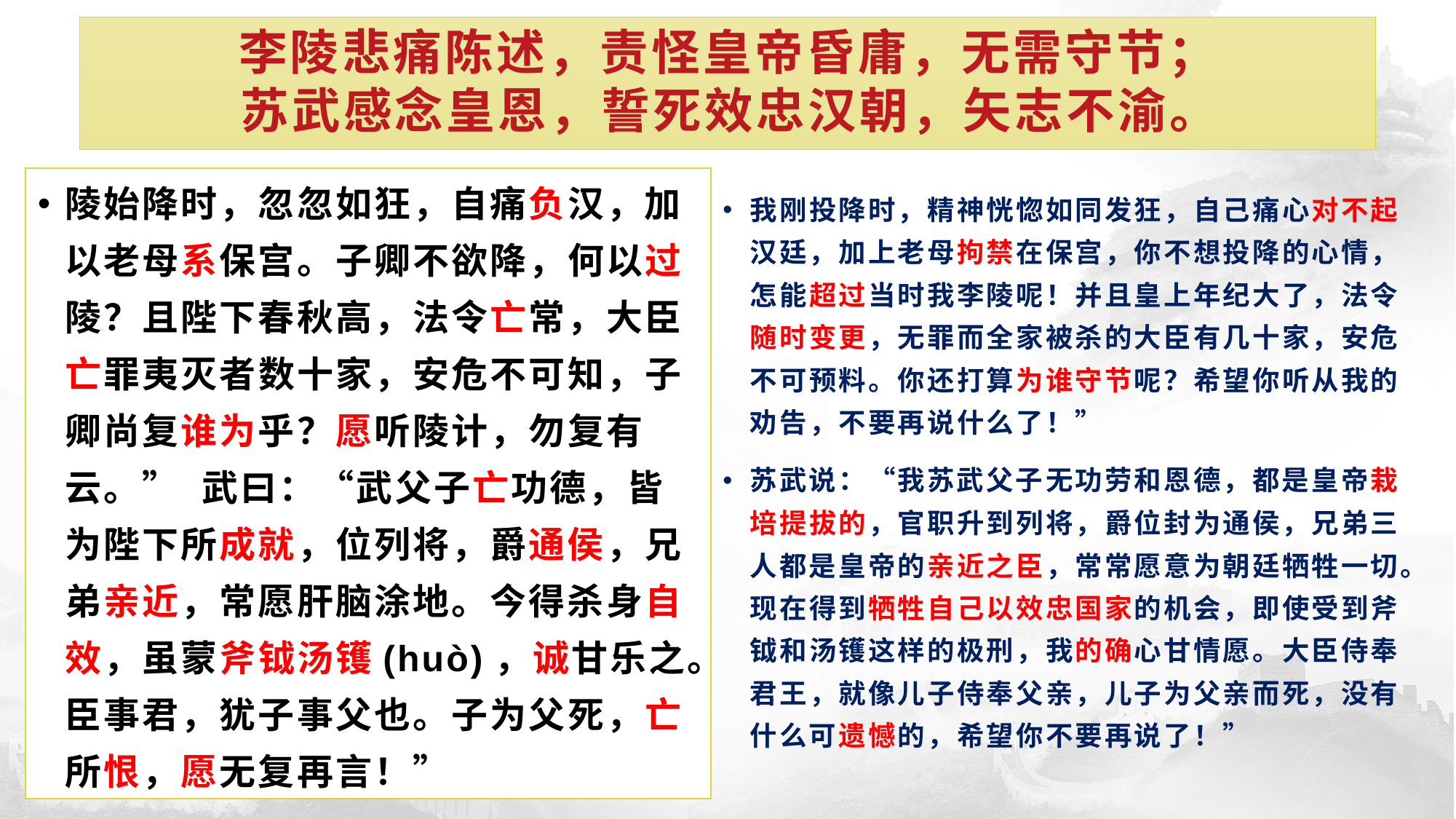

# 李陵悲痛陈述，责怪皇帝昏庸，无需守节； 苏武感念皇恩，誓死效忠汉朝，矢志不渝。
陵始降时，忽忽如狂，自痛负汉，加以老母系保宫。子卿不欲降，何以过陵？且陛下春秋高，法令亡常，大臣亡罪夷灭者数十家，安危不可知，子卿尚复谁为乎？愿听陵计，勿复有云。”  武曰：“武父子亡功德，皆为陛下所成就，位列将，爵通侯，兄弟亲近，常愿肝脑涂地。今得杀身自效，虽蒙斧钺汤镬(huò)，诚甘乐之。臣事君，犹子事父也。子为父死，亡所恨，愿无复再言！”

我刚投降时，精神恍惚如同发狂，自己痛心对不起汉廷，加上老母拘禁在保宫，你不想投降的心情，怎能超过当时我李陵呢！并且皇上年纪大了，法令随时变更，无罪而全家被杀的大臣有几十家，安危不可预料。你还打算为谁守节呢？希望你听从我的劝告，不要再说什么了！”
苏武说：“我苏武父子无功劳和恩德，都是皇帝栽培提拔的，官职升到列将，爵位封为通侯，兄弟三人都是皇帝的亲近之臣，常常愿意为朝廷牺牲一切。现在得到牺牲自己以效忠国家的机会，即使受到斧钺和汤镬这样的极刑，我的确心甘情愿。大臣侍奉君王，就像儿子侍奉父亲，儿子为父亲而死，没有什么可遗憾的，希望你不要再说了！”